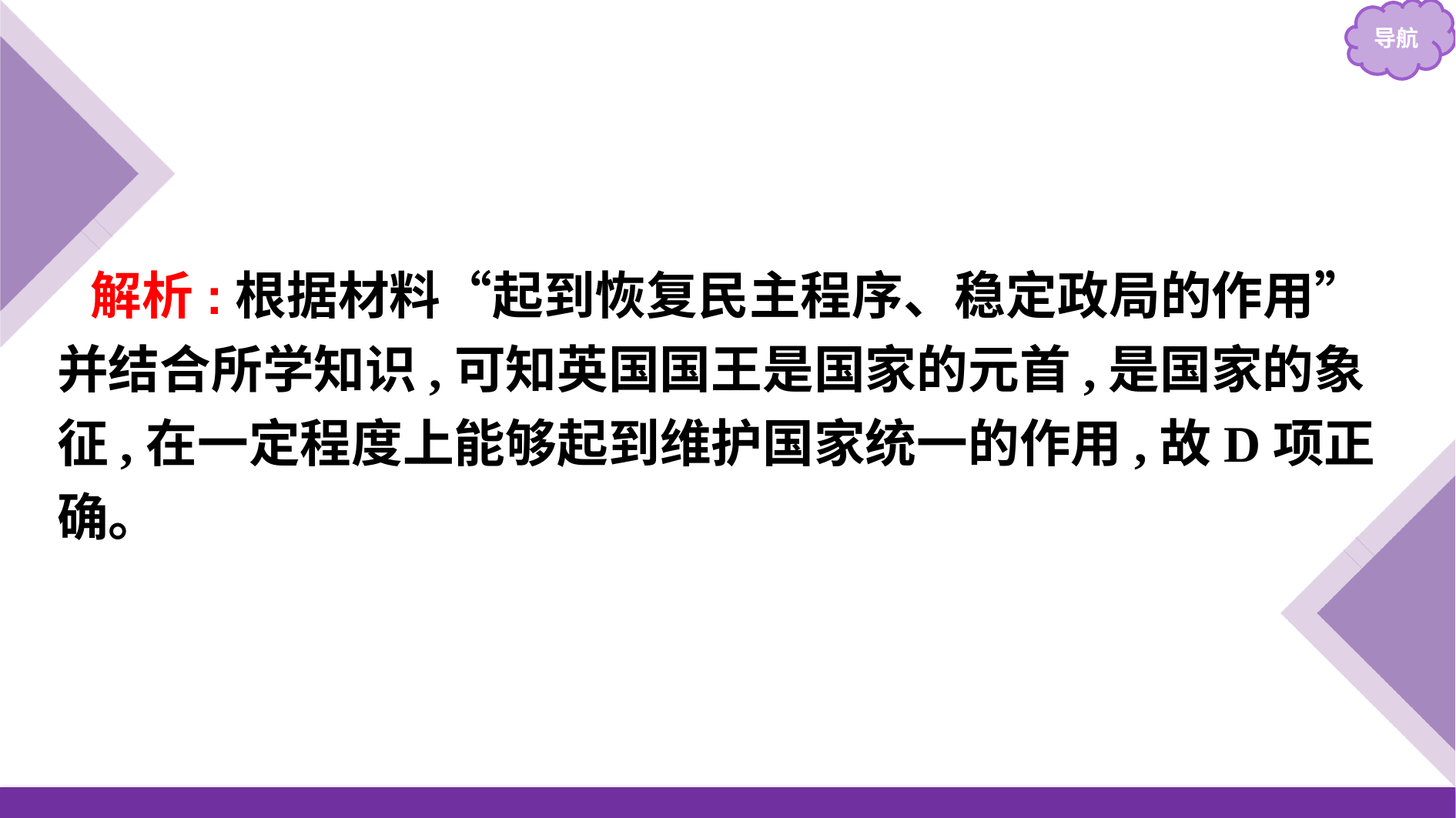

解析:根据材料“起到恢复民主程序、稳定政局的作用”并结合所学知识,可知英国国王是国家的元首,是国家的象征,在一定程度上能够起到维护国家统一的作用,故D项正确。